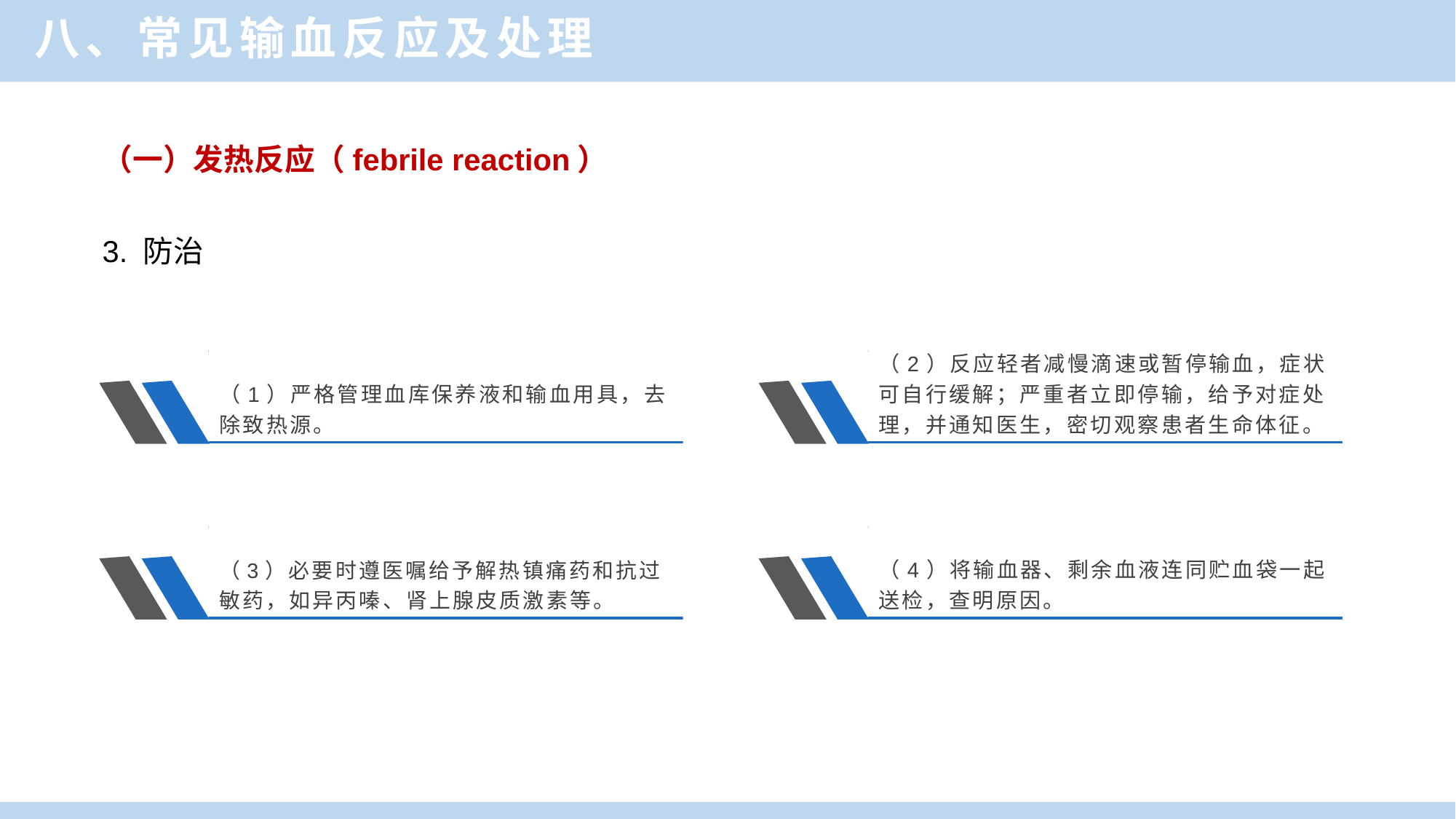

八、常见输血反应及处理
（一）发热反应（febrile reaction）

3. 防治
（1）严格管理血库保养液和输血用具，去除致热源。
（2）反应轻者减慢滴速或暂停输血，症状可自行缓解；严重者立即停输，给予对症处理，并通知医生，密切观察患者生命体征。

（3）必要时遵医嘱给予解热镇痛药和抗过敏药，如异丙嗪、肾上腺皮质激素等。
（4）将输血器、剩余血液连同贮血袋一起送检，查明原因。